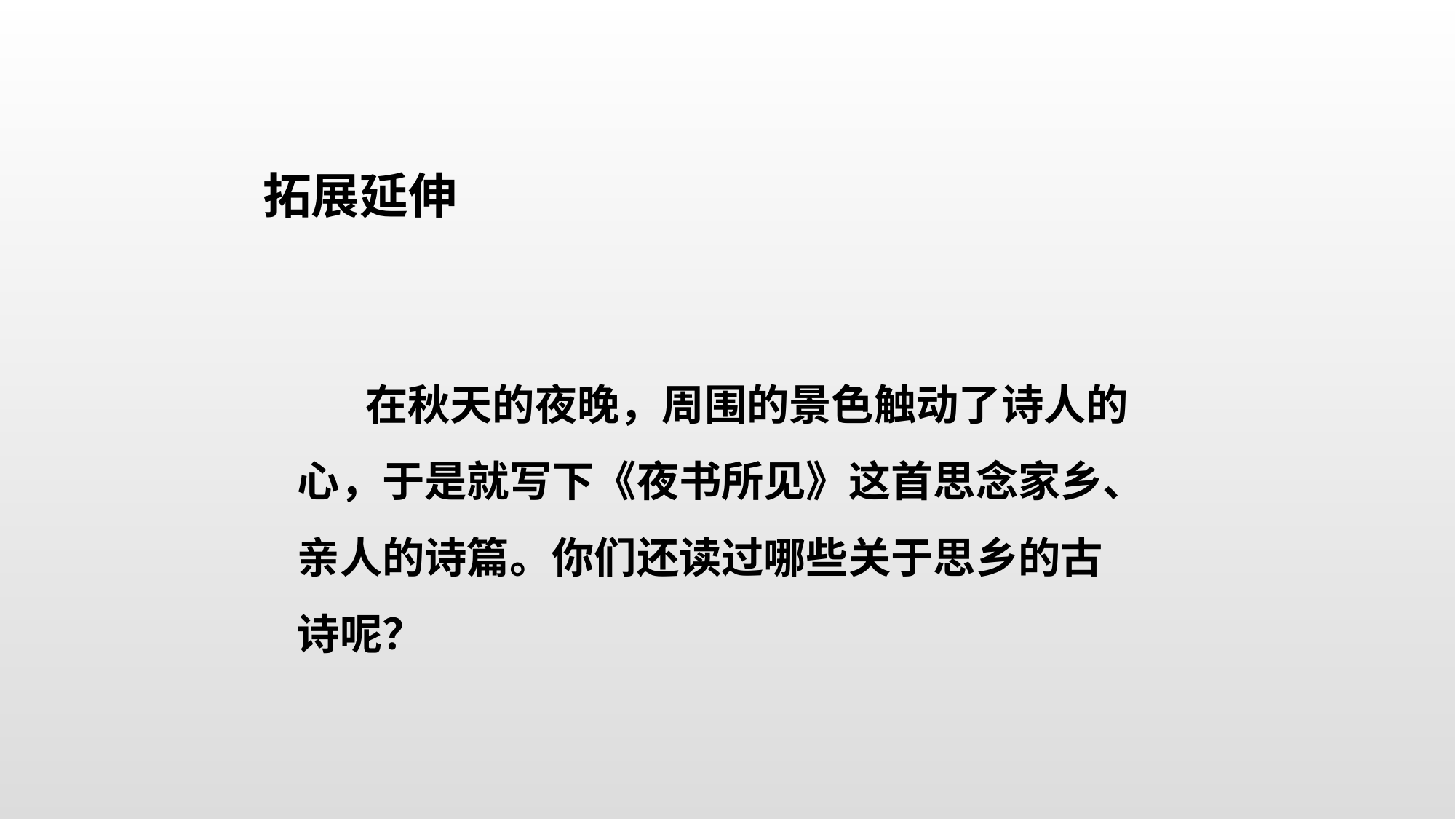

拓展延伸
      在秋天的夜晚，周围的景色触动了诗人的心，于是就写下《夜书所见》这首思念家乡、亲人的诗篇。你们还读过哪些关于思乡的古诗呢？